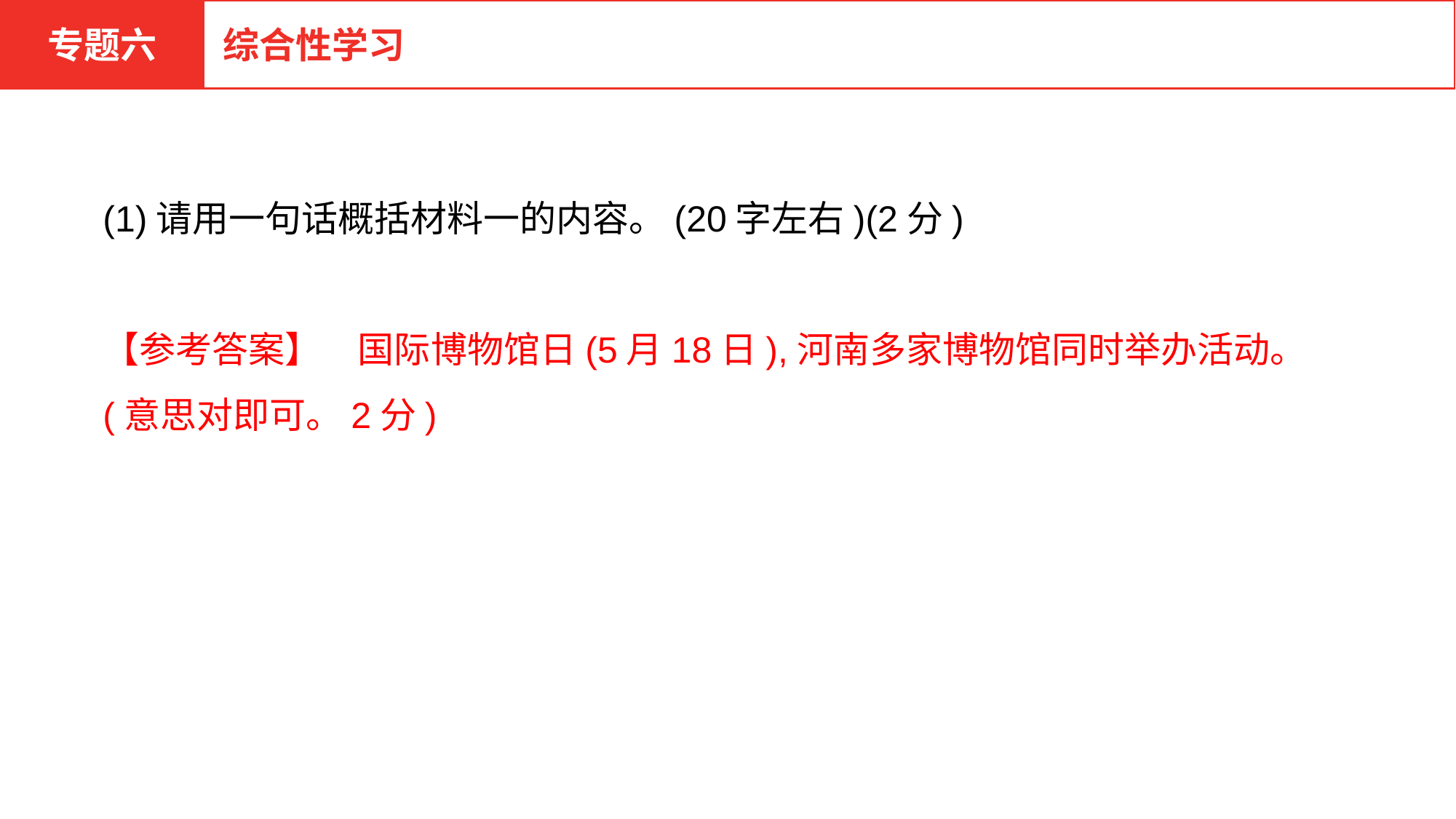

专题六
综合性学习
(1)请用一句话概括材料一的内容。(20字左右)(2分)

【参考答案】　国际博物馆日(5月18日),河南多家博物馆同时举办活动。(意思对即可。2分)